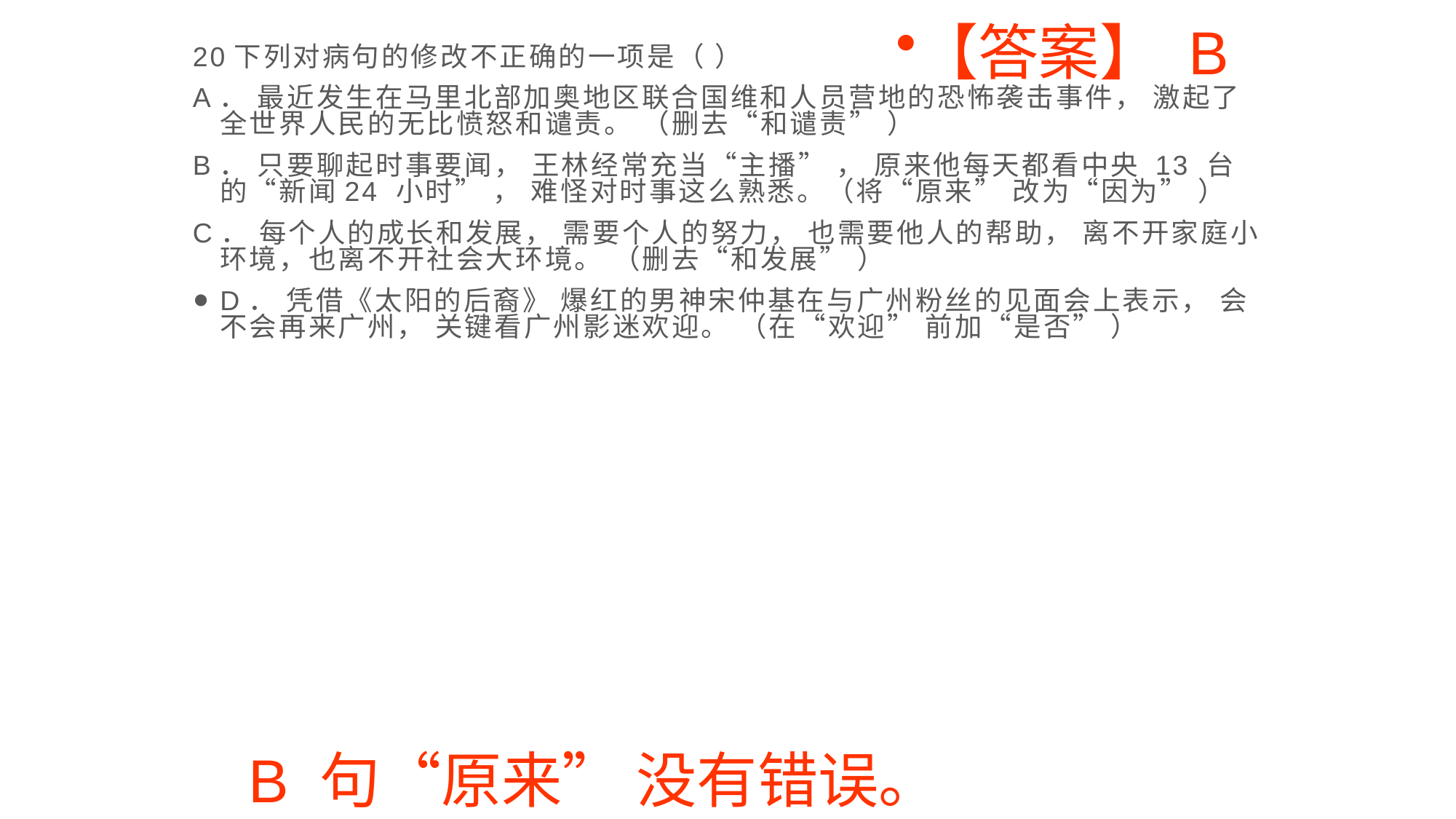

【答案】 B

20下列对病句的修改不正确的一项是（ ）
A． 最近发生在马里北部加奥地区联合国维和人员营地的恐怖袭击事件， 激起了全世界人民的无比愤怒和谴责。 （删去“和谴责” ）
B． 只要聊起时事要闻， 王林经常充当“主播” ， 原来他每天都看中央 13 台的“新闻24 小时” ， 难怪对时事这么熟悉。（将“原来” 改为“因为” ）
C． 每个人的成长和发展， 需要个人的努力， 也需要他人的帮助， 离不开家庭小环境，也离不开社会大环境。 （删去“和发展” ）
D． 凭借《太阳的后裔》 爆红的男神宋仲基在与广州粉丝的见面会上表示， 会不会再来广州， 关键看广州影迷欢迎。 （在“欢迎” 前加“是否” ）
 B 句“原来” 没有错误。